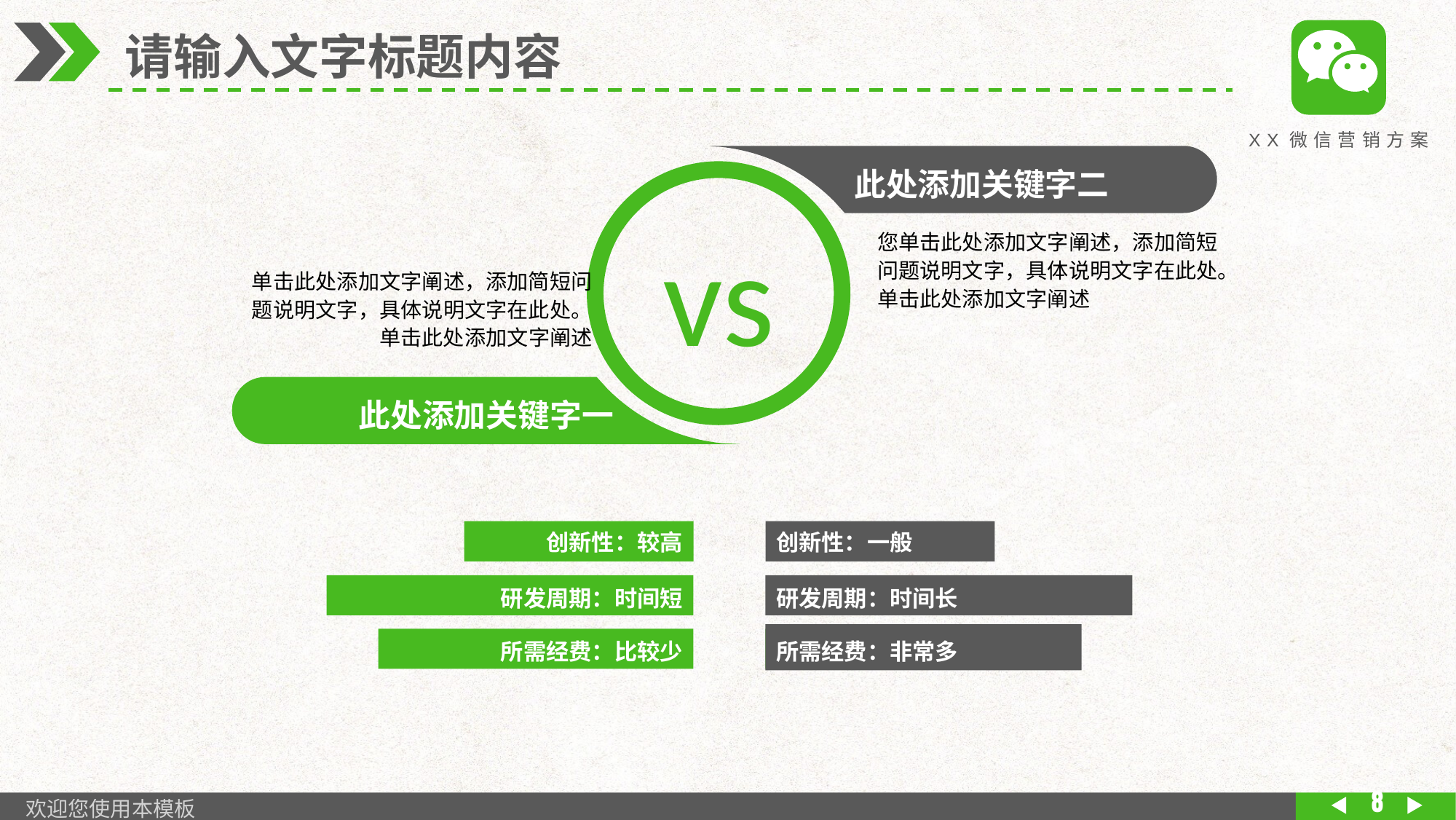

XX微信营销方案
 请输入文字标题内容

    此处添加关键字二
vs
您单击此处添加文字阐述，添加简短问题说明文字，具体说明文字在此处。单击此处添加文字阐述
单击此处添加文字阐述，添加简短问题说明文字，具体说明文字在此处。单击此处添加文字阐述
此处添加关键字一
创新性：较高

创新性：一般

研发周期：时间短

研发周期：时间长

回款数：640万
所需经费：比较少

所需经费：非常多
回款数：640万